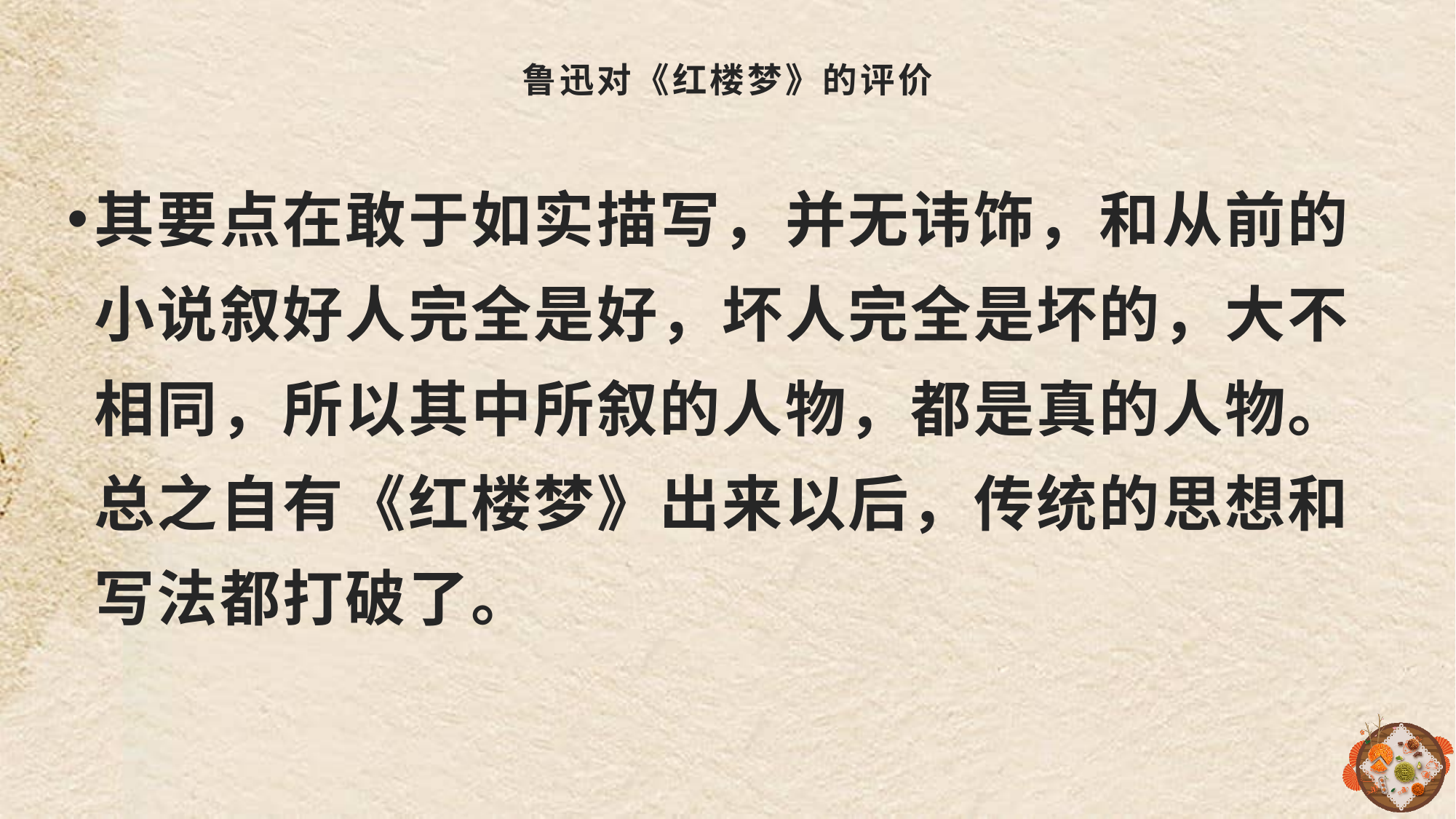

# 鲁迅对《红楼梦》的评价
其要点在敢于如实描写，并无讳饰，和从前的小说叙好人完全是好，坏人完全是坏的，大不相同，所以其中所叙的人物，都是真的人物。总之自有《红楼梦》出来以后，传统的思想和写法都打破了。